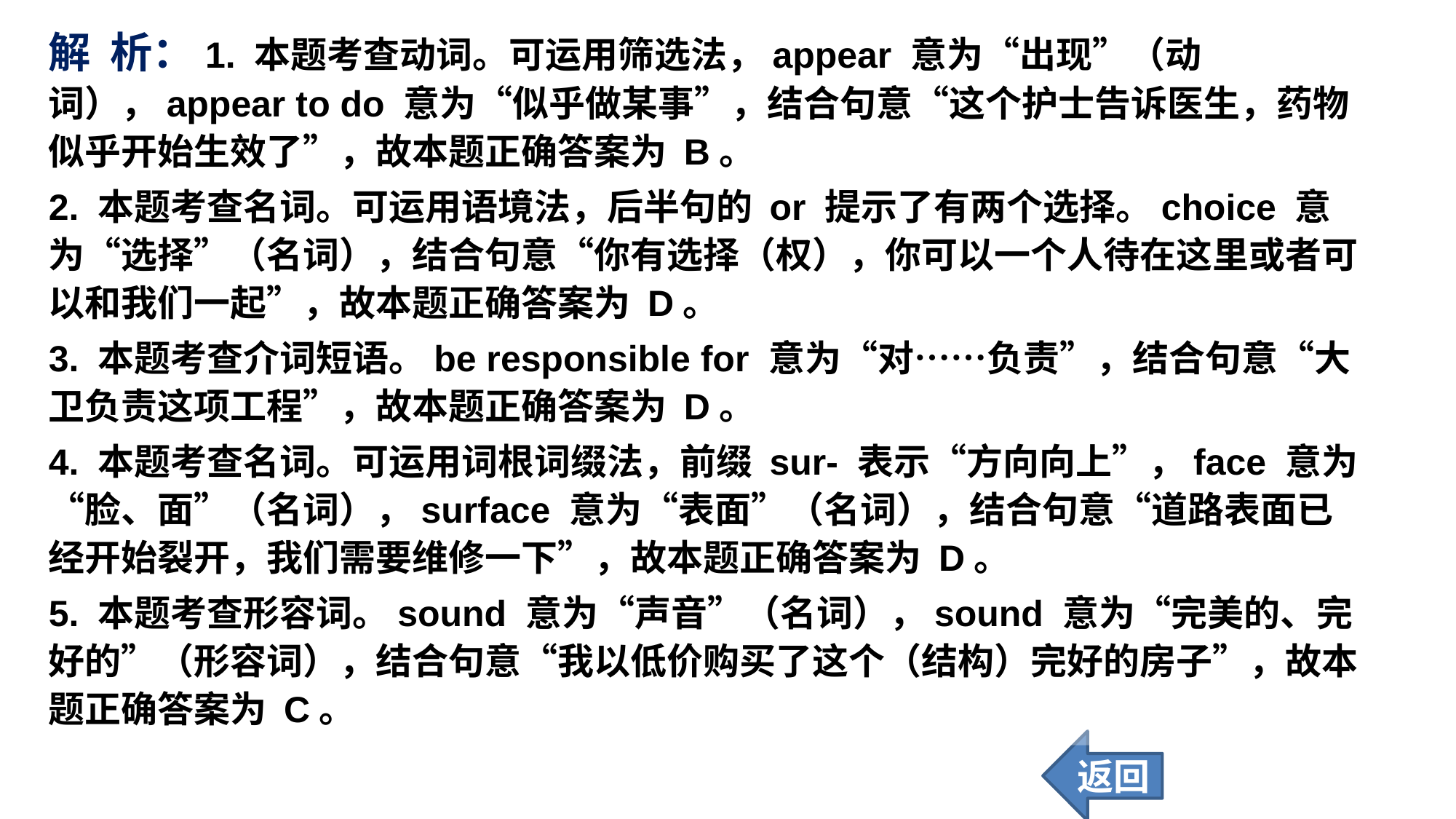

解  析：1. 本题考查动词。可运用筛选法，appear 意为“出现”（动词），appear to do 意为“似乎做某事”，结合句意“这个护士告诉医生，药物似乎开始生效了”，故本题正确答案为 B。
2. 本题考查名词。可运用语境法，后半句的 or 提示了有两个选择。choice 意为“选择”（名词），结合句意“你有选择（权），你可以一个人待在这里或者可以和我们一起”，故本题正确答案为 D。
3. 本题考查介词短语。be responsible for 意为“对……负责”，结合句意“大卫负责这项工程”，故本题正确答案为 D。
4. 本题考查名词。可运用词根词缀法，前缀 sur- 表示“方向向上”，face 意为“脸、面”（名词），surface 意为“表面”（名词），结合句意“道路表面已经开始裂开，我们需要维修一下”，故本题正确答案为 D。
5. 本题考查形容词。sound 意为“声音”（名词），sound 意为“完美的、完好的”（形容词），结合句意“我以低价购买了这个（结构）完好的房子”，故本题正确答案为 C。

返回
20